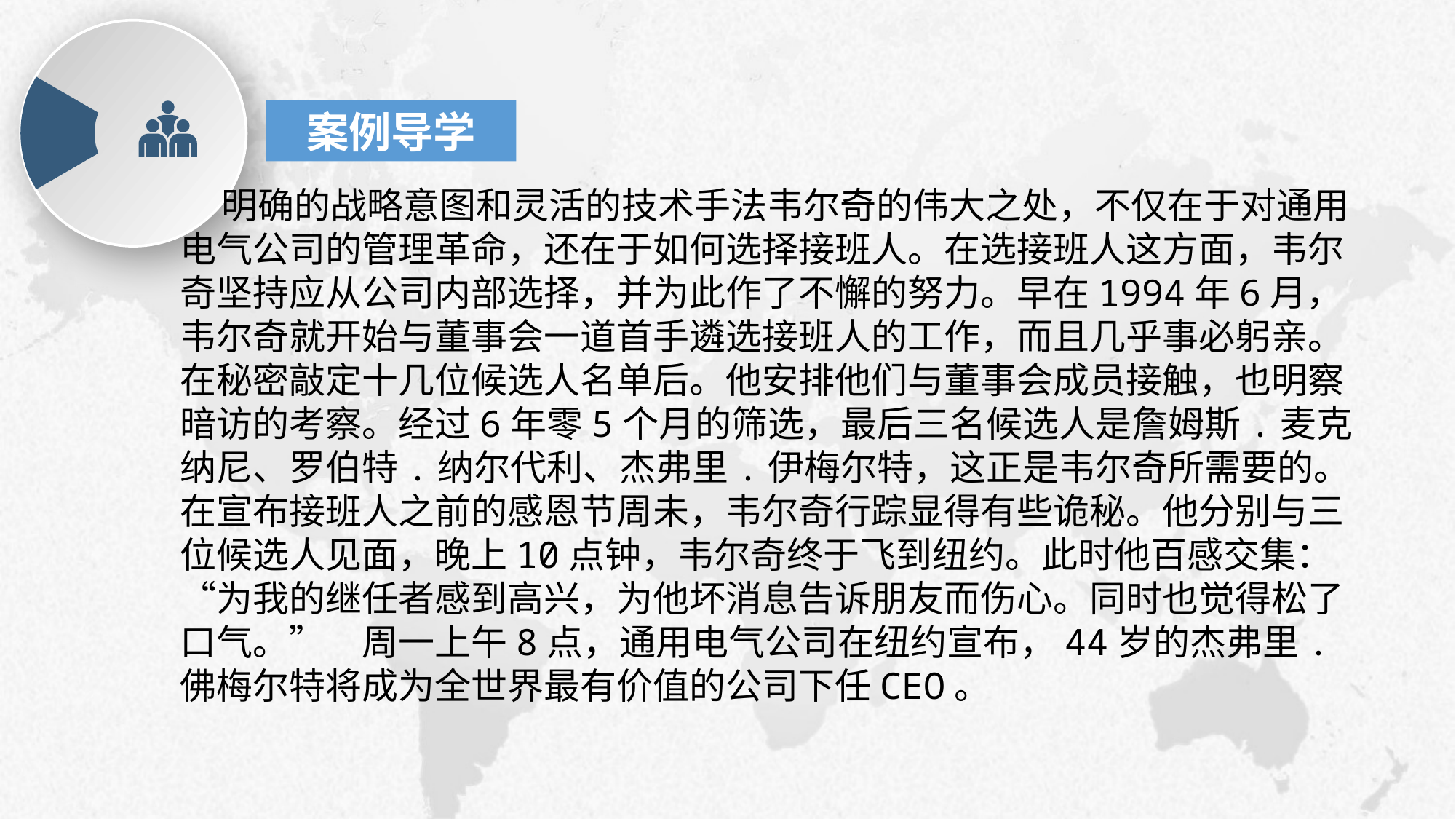

案例导学
    明确的战略意图和灵活的技术手法韦尔奇的伟大之处，不仅在于对通用电气公司的管理革命，还在于如何选择接班人。在选接班人这方面，韦尔奇坚持应从公司内部选择，并为此作了不懈的努力。早在1994年6月，韦尔奇就开始与董事会一道首手遴选接班人的工作，而且几乎事必躬亲。在秘密敲定十几位候选人名单后。他安排他们与董事会成员接触，也明察暗访的考察。经过6年零5个月的筛选，最后三名候选人是詹姆斯.麦克纳尼、罗伯特.纳尔代利、杰弗里.伊梅尔特，这正是韦尔奇所需要的。在宣布接班人之前的感恩节周未，韦尔奇行踪显得有些诡秘。他分别与三位候选人见面，晚上10点钟，韦尔奇终于飞到纽约。此时他百感交集：“为我的继任者感到高兴，为他坏消息告诉朋友而伤心。同时也觉得松了口气。”　周一上午8点，通用电气公司在纽约宣布，44岁的杰弗里.佛梅尔特将成为全世界最有价值的公司下任CEO。